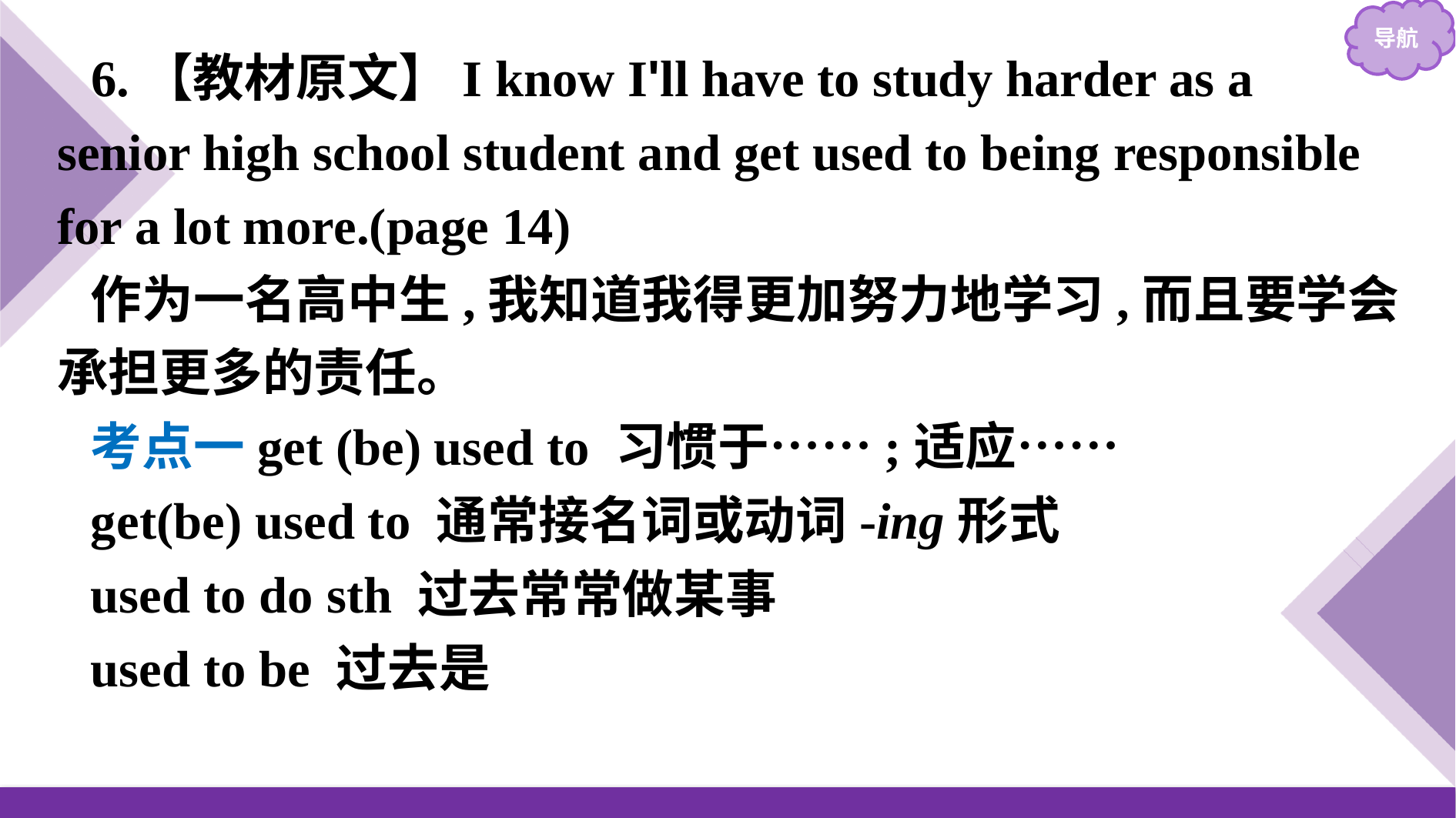

6.【教材原文】I know I'll have to study harder as a senior high school student and get used to being responsible for a lot more.(page 14)
作为一名高中生,我知道我得更加努力地学习,而且要学会承担更多的责任。
考点一get (be) used to 习惯于……;适应……
get(be) used to 通常接名词或动词-ing形式
used to do sth 过去常常做某事
used to be 过去是